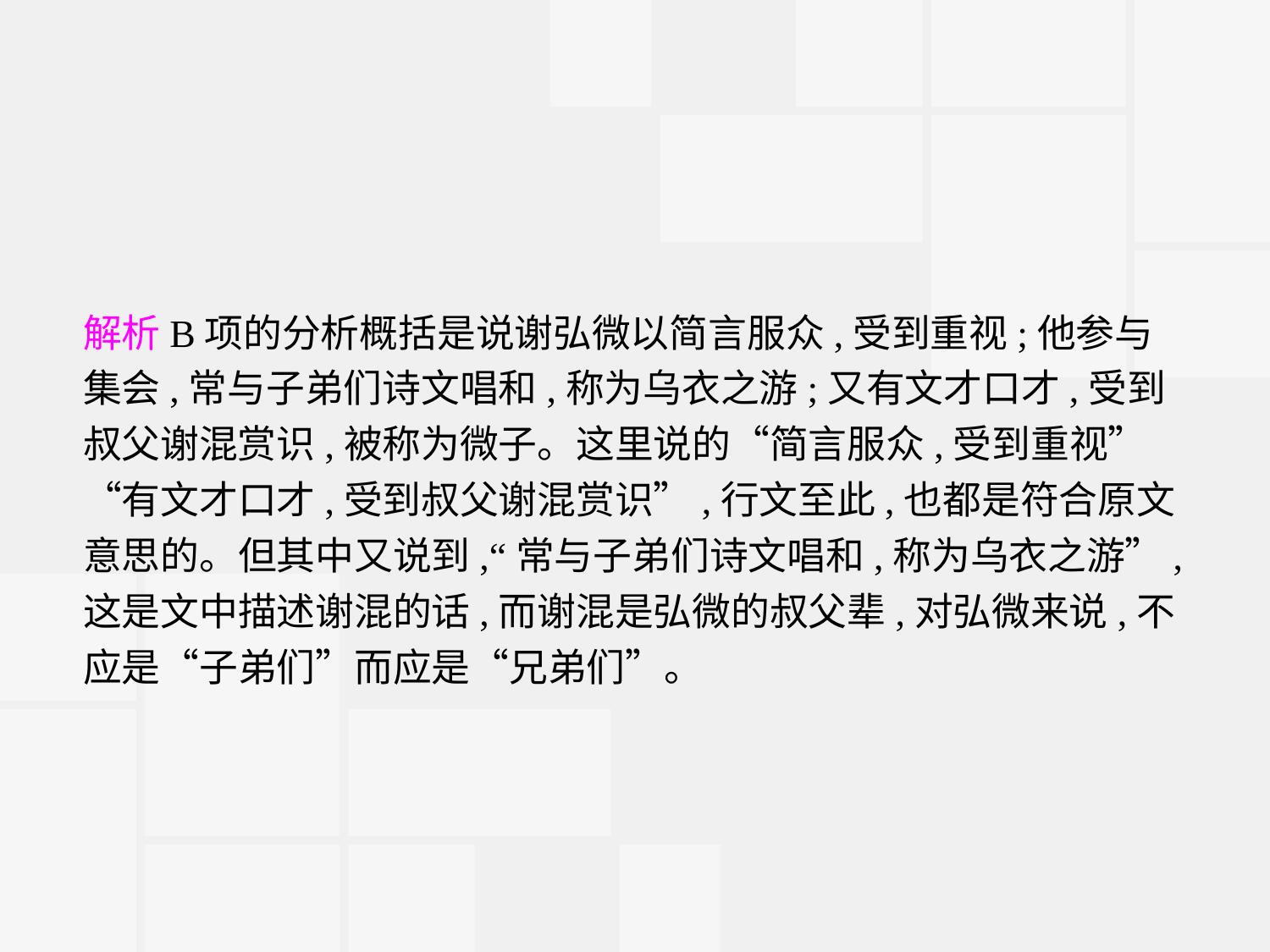

解析B项的分析概括是说谢弘微以简言服众,受到重视;他参与集会,常与子弟们诗文唱和,称为乌衣之游;又有文才口才,受到叔父谢混赏识,被称为微子。这里说的“简言服众,受到重视”“有文才口才,受到叔父谢混赏识”,行文至此,也都是符合原文意思的。但其中又说到,“常与子弟们诗文唱和,称为乌衣之游”,这是文中描述谢混的话,而谢混是弘微的叔父辈,对弘微来说,不应是“子弟们”而应是“兄弟们”。